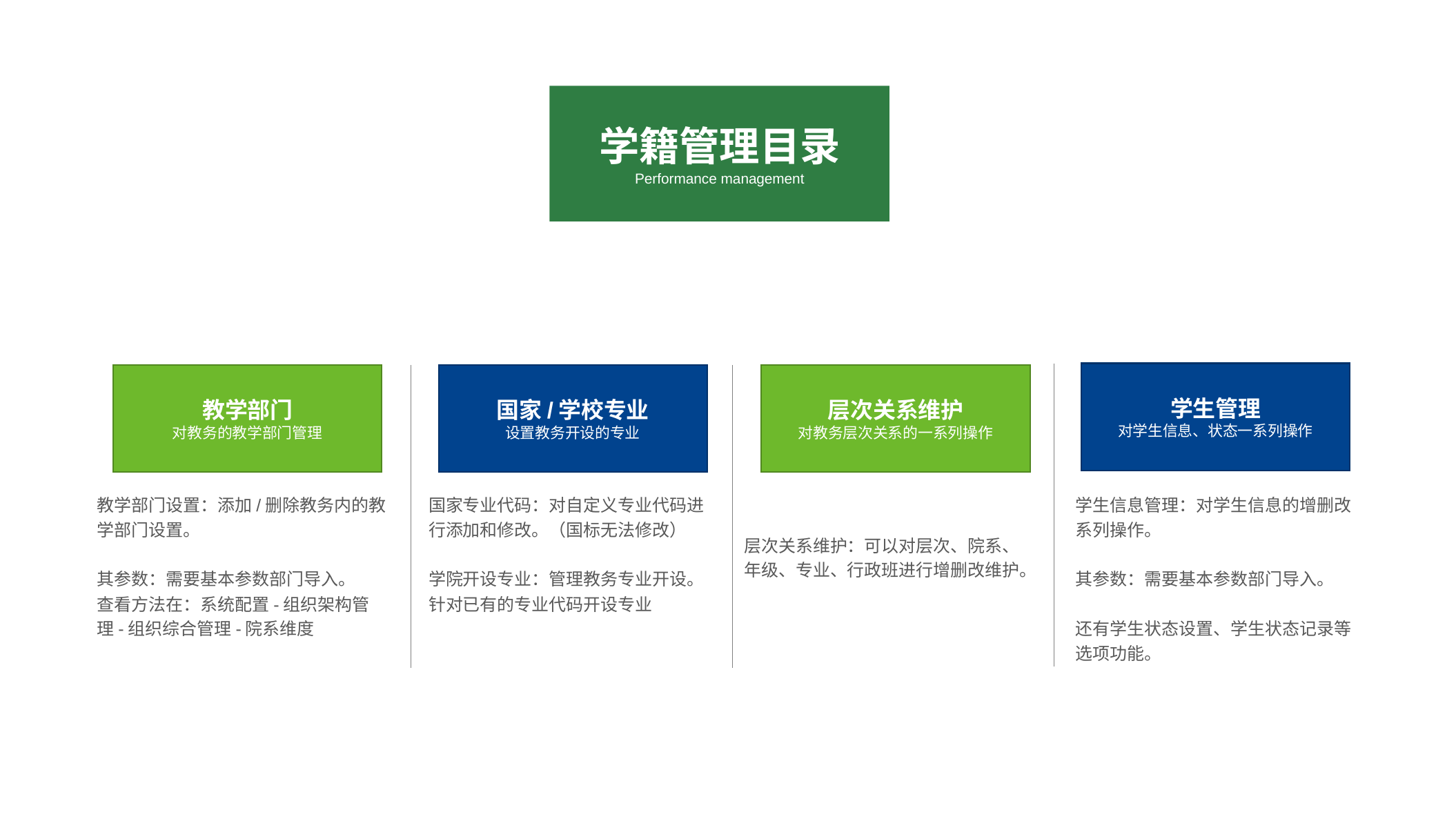

学籍管理目录
Performance management
学生管理
对学生信息、状态一系列操作
教学部门
对教务的教学部门管理
国家/学校专业
设置教务开设的专业
层次关系维护
对教务层次关系的一系列操作
教学部门设置：添加/删除教务内的教学部门设置。

其参数：需要基本参数部门导入。
查看方法在：系统配置-组织架构管理-组织综合管理-院系维度

国家专业代码：对自定义专业代码进行添加和修改。（国标无法修改）

学院开设专业：管理教务专业开设。针对已有的专业代码开设专业
学生信息管理：对学生信息的增删改系列操作。

其参数：需要基本参数部门导入。

还有学生状态设置、学生状态记录等选项功能。

层次关系维护：可以对层次、院系、年级、专业、行政班进行增删改维护。